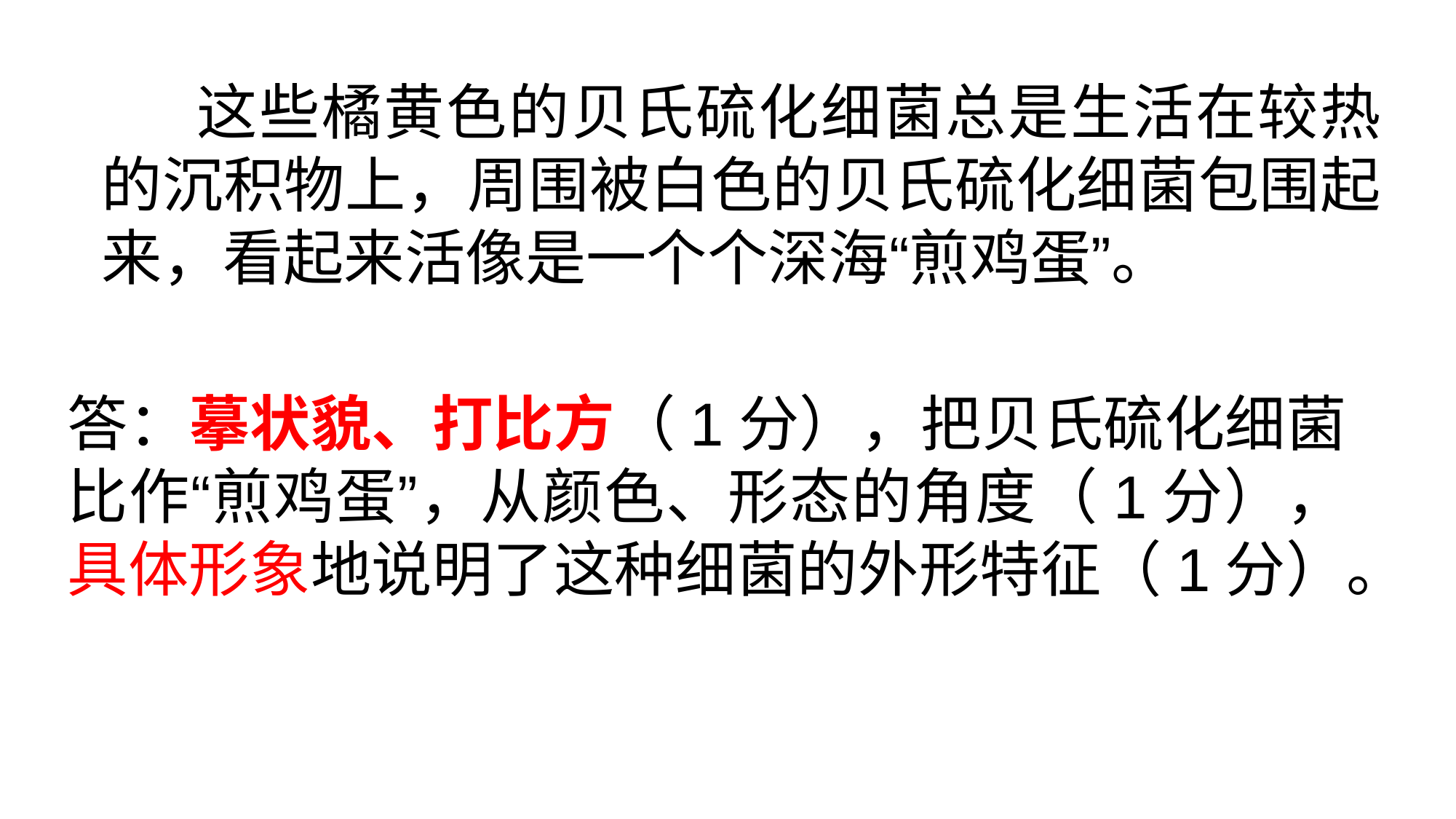

这些橘黄色的贝氏硫化细菌总是生活在较热的沉积物上，周围被白色的贝氏硫化细菌包围起来，看起来活像是一个个深海“煎鸡蛋”。
答：摹状貌、打比方（1分），把贝氏硫化细菌比作“煎鸡蛋”，从颜色、形态的角度（1分），具体形象地说明了这种细菌的外形特征（1分）。